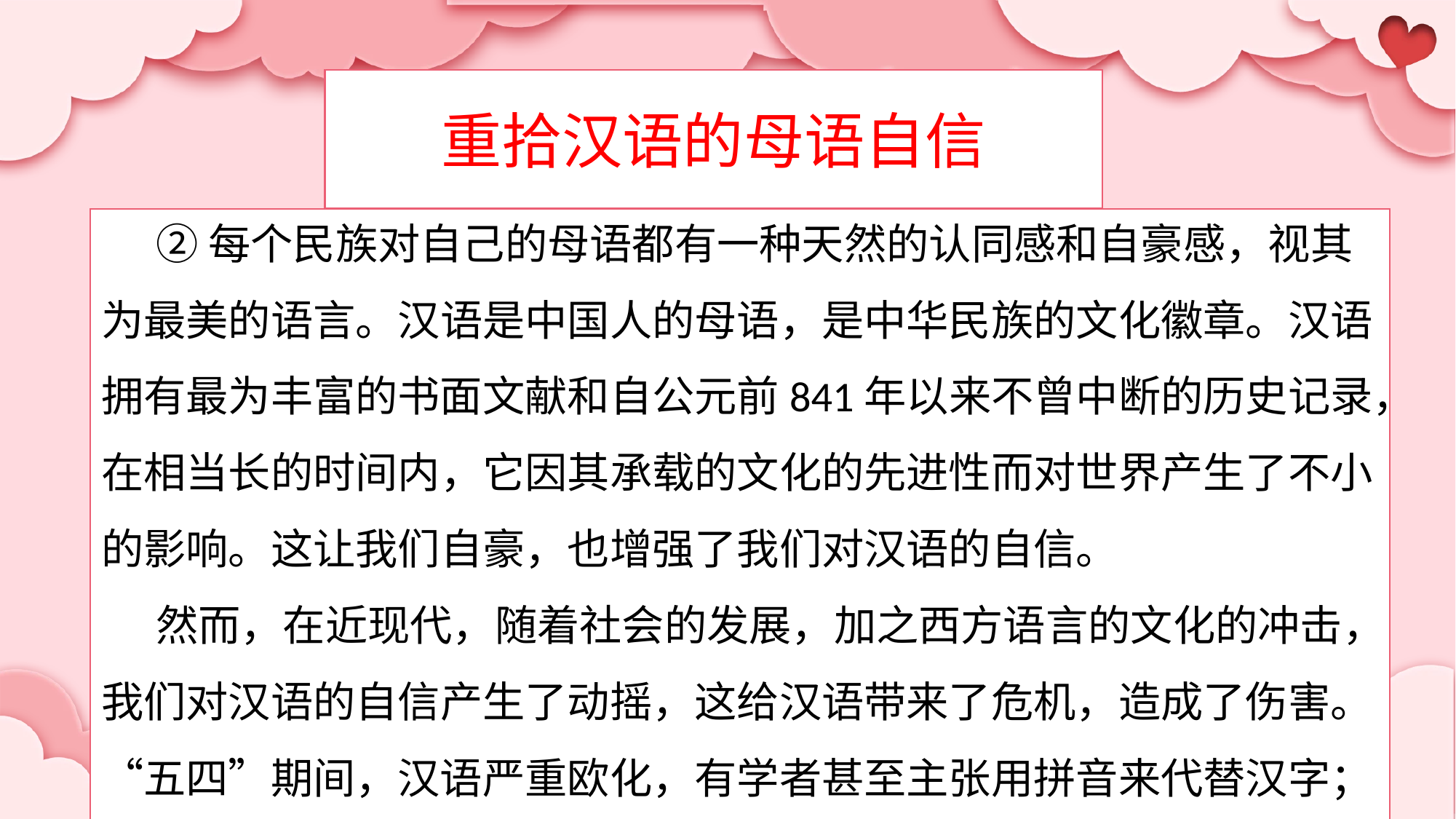

重拾汉语的母语自信
②每个民族对自己的母语都有一种天然的认同感和自豪感，视其为最美的语言。汉语是中国人的母语，是中华民族的文化徽章。汉语拥有最为丰富的书面文献和自公元前841年以来不曾中断的历史记录，在相当长的时间内，它因其承载的文化的先进性而对世界产生了不小的影响。这让我们自豪，也增强了我们对汉语的自信。
然而，在近现代，随着社会的发展，加之西方语言的文化的冲击，我们对汉语的自信产生了动摇，这给汉语带来了危机，造成了伤害。“五四”期间，汉语严重欧化，有学者甚至主张用拼音来代替汉字；2